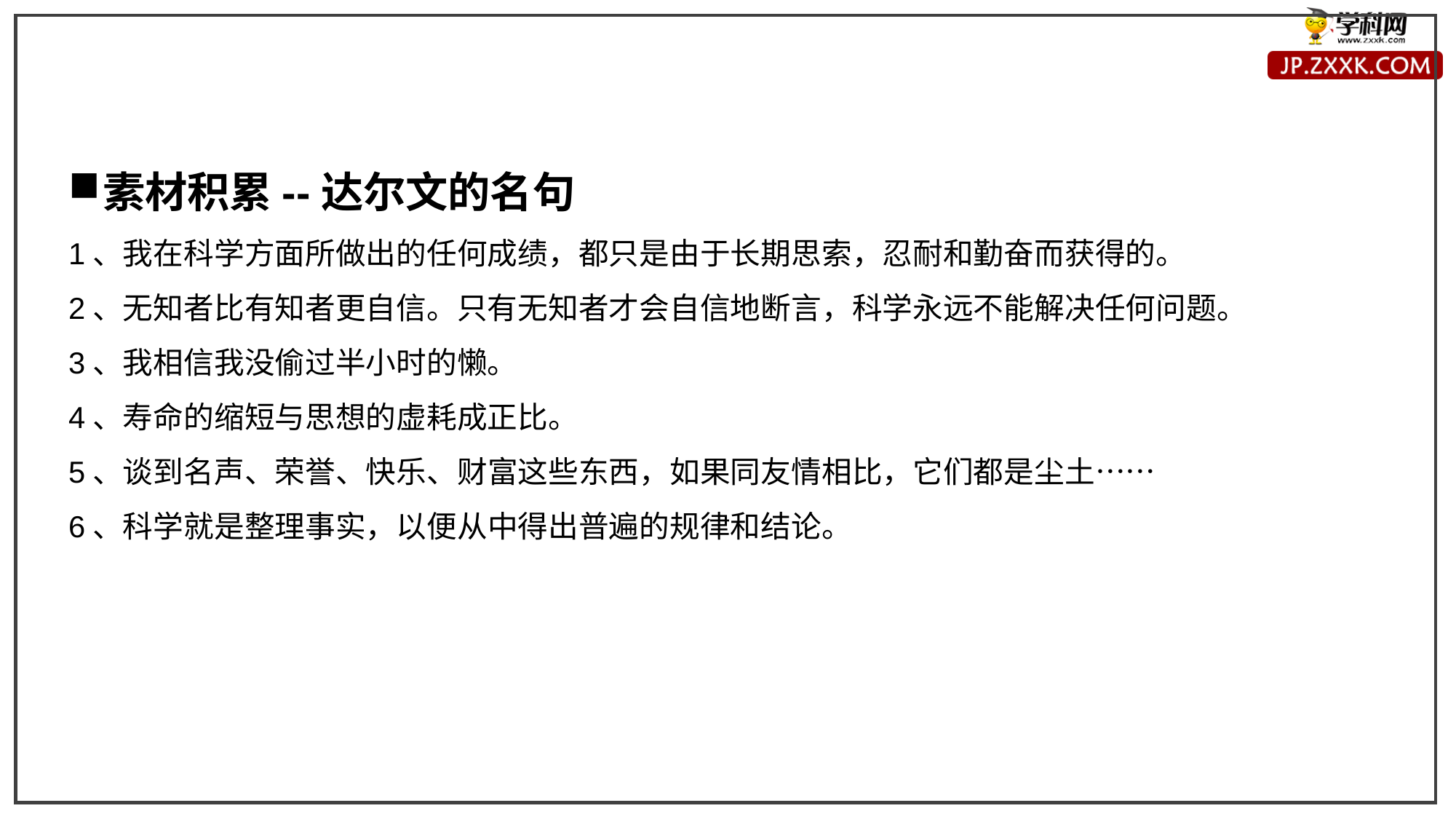

素材积累--达尔文的名句
1、我在科学方面所做出的任何成绩，都只是由于长期思索，忍耐和勤奋而获得的。
2、无知者比有知者更自信。只有无知者才会自信地断言，科学永远不能解决任何问题。
3、我相信我没偷过半小时的懒。
4、寿命的缩短与思想的虚耗成正比。
5、谈到名声、荣誉、快乐、财富这些东西，如果同友情相比，它们都是尘土……
6、科学就是整理事实，以便从中得出普遍的规律和结论。